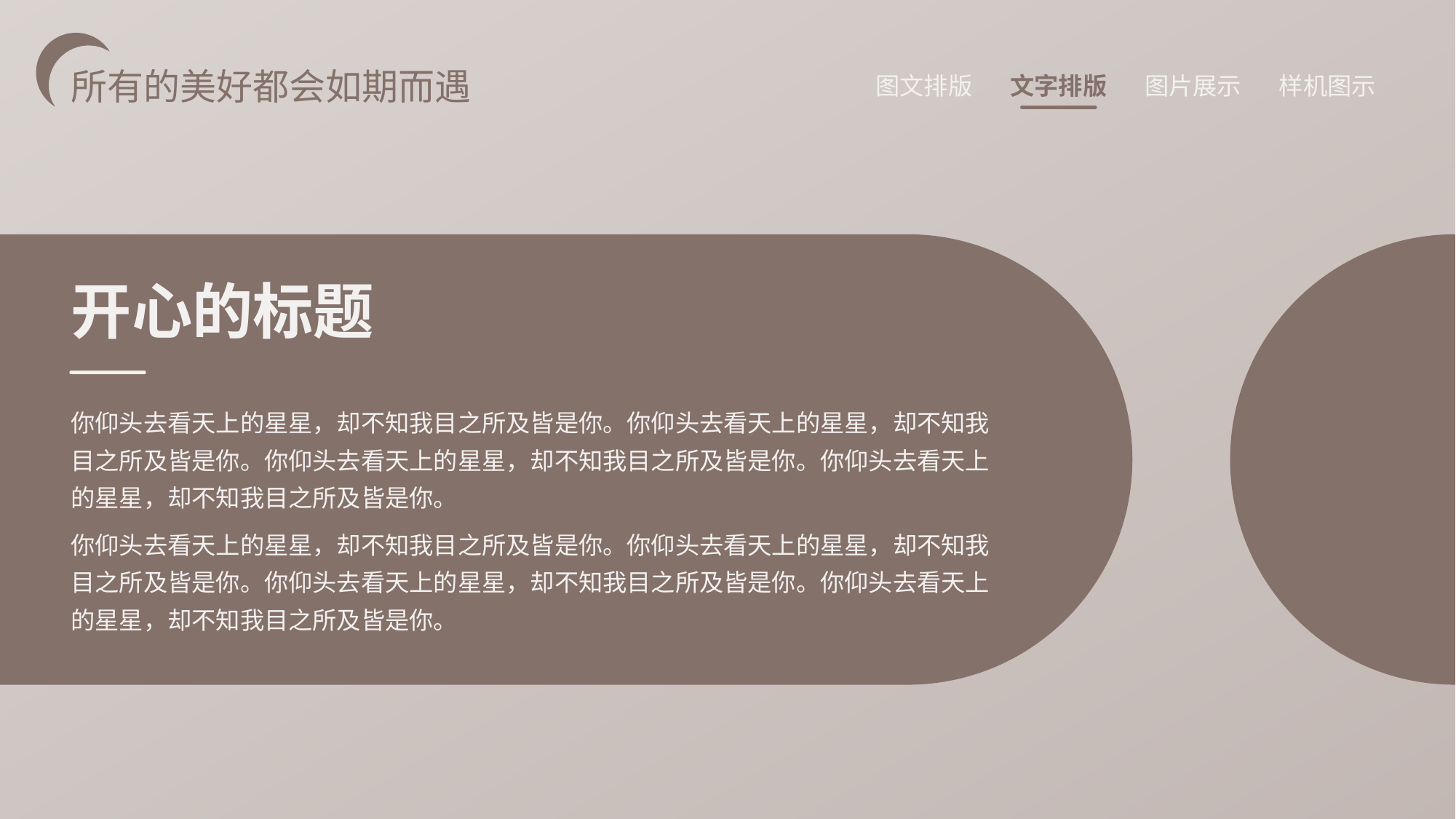

所有的美好都会如期而遇
开心的标题

你仰头去看天上的星星，却不知我目之所及皆是你。你仰头去看天上的星星，却不知我目之所及皆是你。你仰头去看天上的星星，却不知我目之所及皆是你。你仰头去看天上的星星，却不知我目之所及皆是你。
你仰头去看天上的星星，却不知我目之所及皆是你。你仰头去看天上的星星，却不知我目之所及皆是你。你仰头去看天上的星星，却不知我目之所及皆是你。你仰头去看天上的星星，却不知我目之所及皆是你。